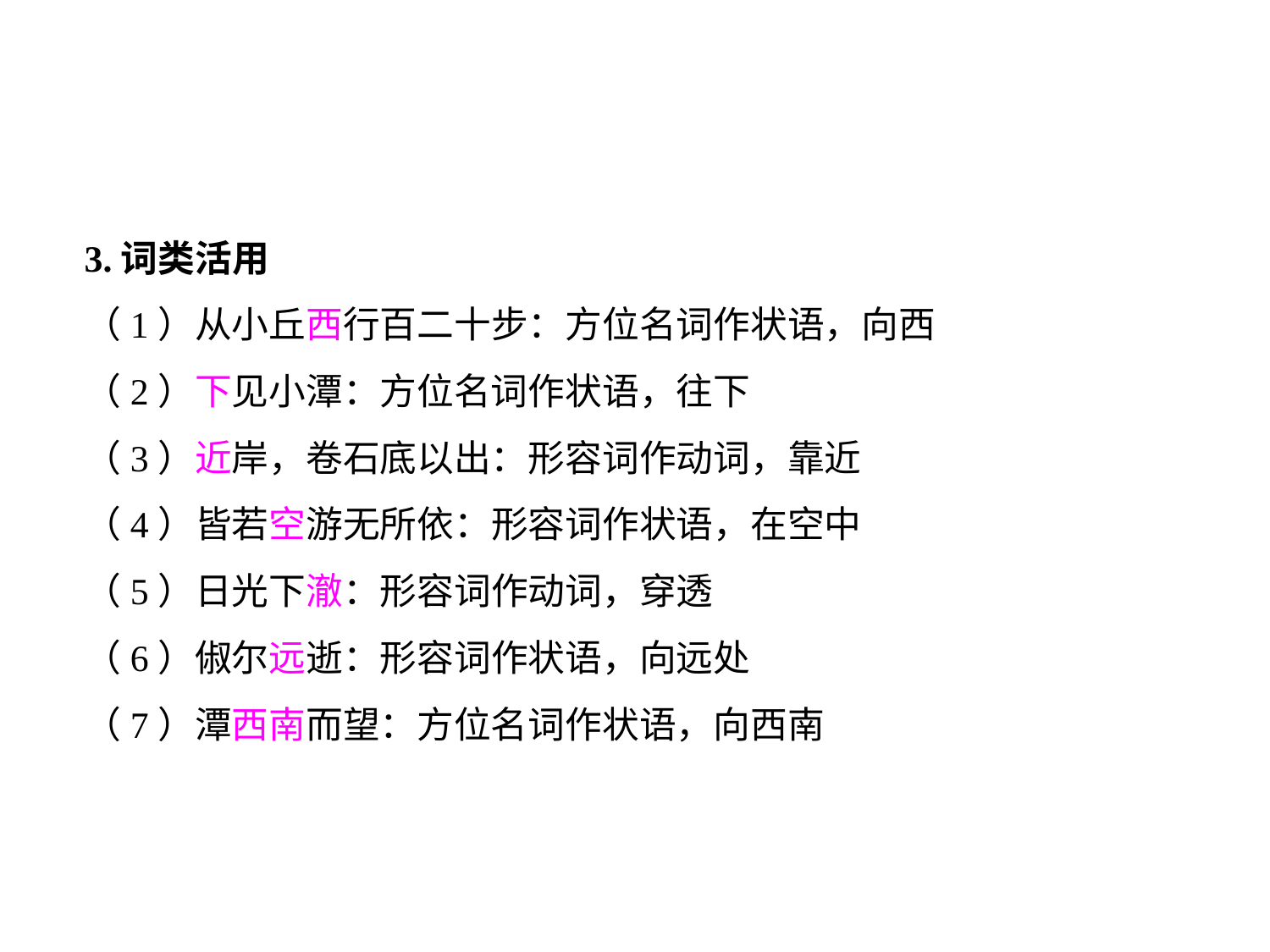

3.词类活用
（1）从小丘西行百二十步：方位名词作状语，向西
（2）下见小潭：方位名词作状语，往下
（3）近岸，卷石底以出：形容词作动词，靠近
（4）皆若空游无所依：形容词作状语，在空中
（5）日光下澈：形容词作动词，穿透
（6）俶尔远逝：形容词作状语，向远处
（7）潭西南而望：方位名词作状语，向西南